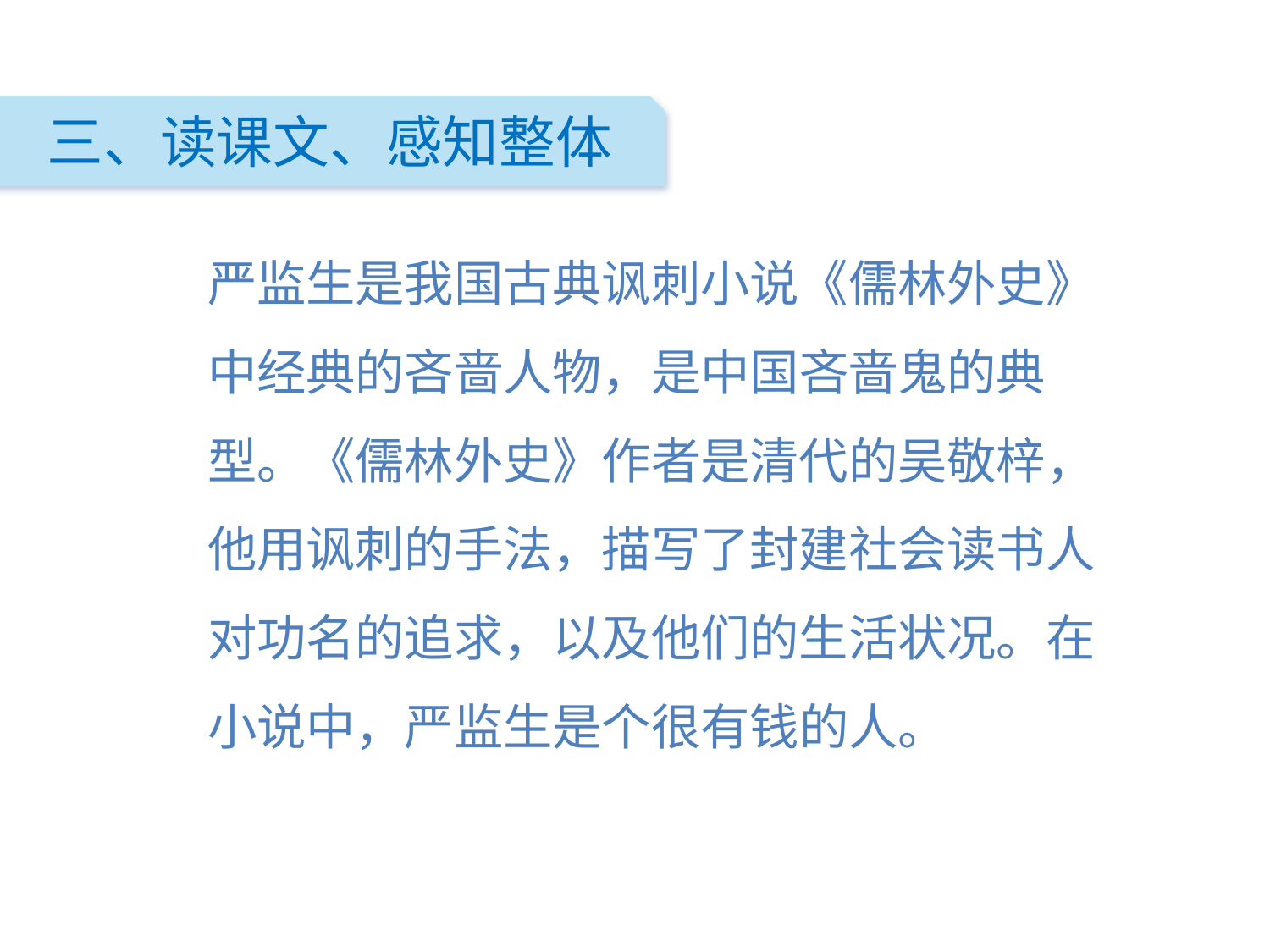

三、读课文、感知整体
严监生是我国古典讽刺小说《儒林外史》中经典的吝啬人物，是中国吝啬鬼的典型。《儒林外史》作者是清代的吴敬梓，他用讽刺的手法，描写了封建社会读书人对功名的追求，以及他们的生活状况。在小说中，严监生是个很有钱的人。